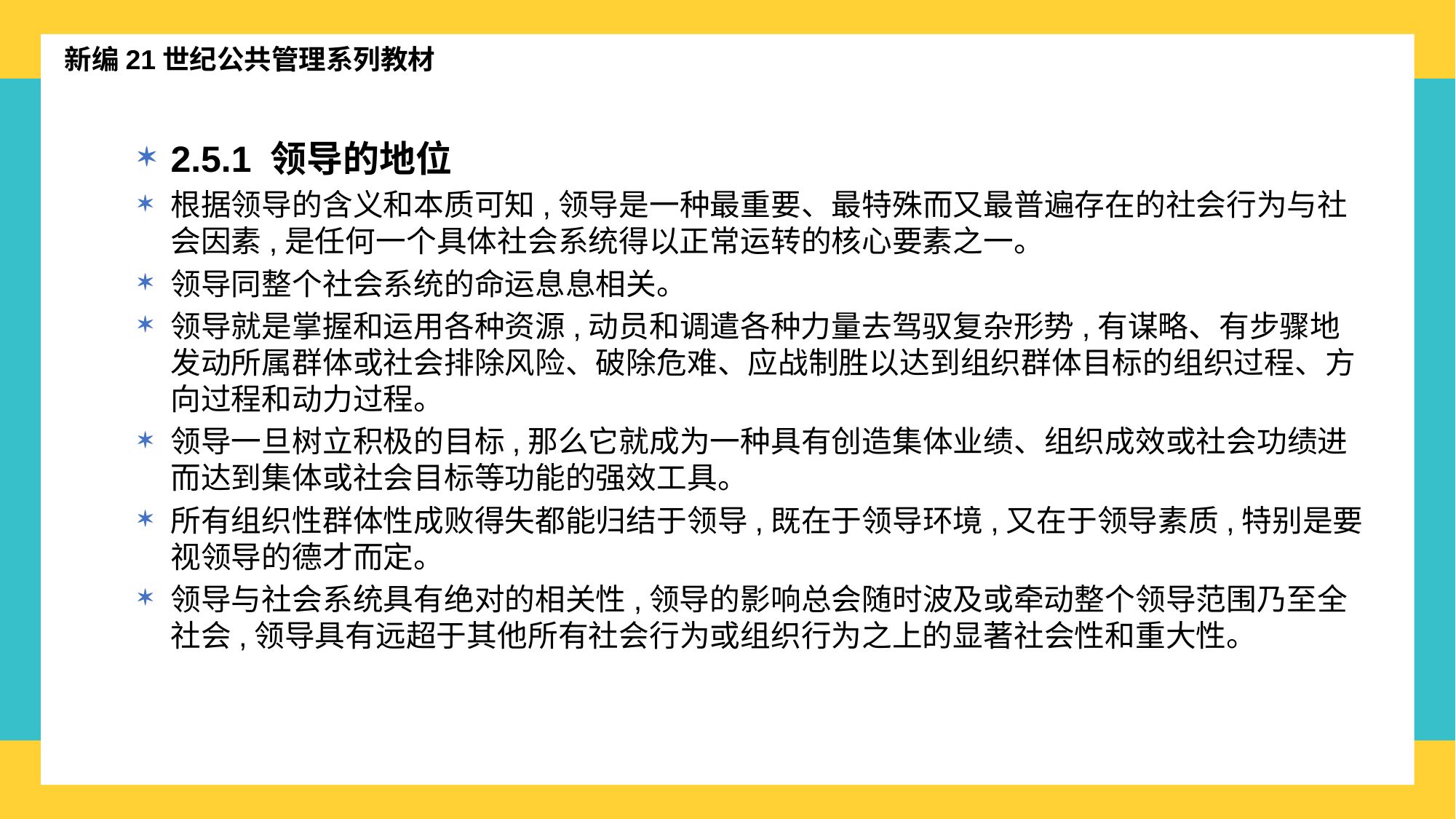

新编21世纪公共管理系列教材
2.5.1 领导的地位
根据领导的含义和本质可知,领导是一种最重要、最特殊而又最普遍存在的社会行为与社会因素,是任何一个具体社会系统得以正常运转的核心要素之一。
领导同整个社会系统的命运息息相关。
领导就是掌握和运用各种资源,动员和调遣各种力量去驾驭复杂形势,有谋略、有步骤地发动所属群体或社会排除风险、破除危难、应战制胜以达到组织群体目标的组织过程、方向过程和动力过程。
领导一旦树立积极的目标,那么它就成为一种具有创造集体业绩、组织成效或社会功绩进而达到集体或社会目标等功能的强效工具。
所有组织性群体性成败得失都能归结于领导,既在于领导环境,又在于领导素质,特别是要视领导的德才而定。
领导与社会系统具有绝对的相关性,领导的影响总会随时波及或牵动整个领导范围乃至全社会,领导具有远超于其他所有社会行为或组织行为之上的显著社会性和重大性。